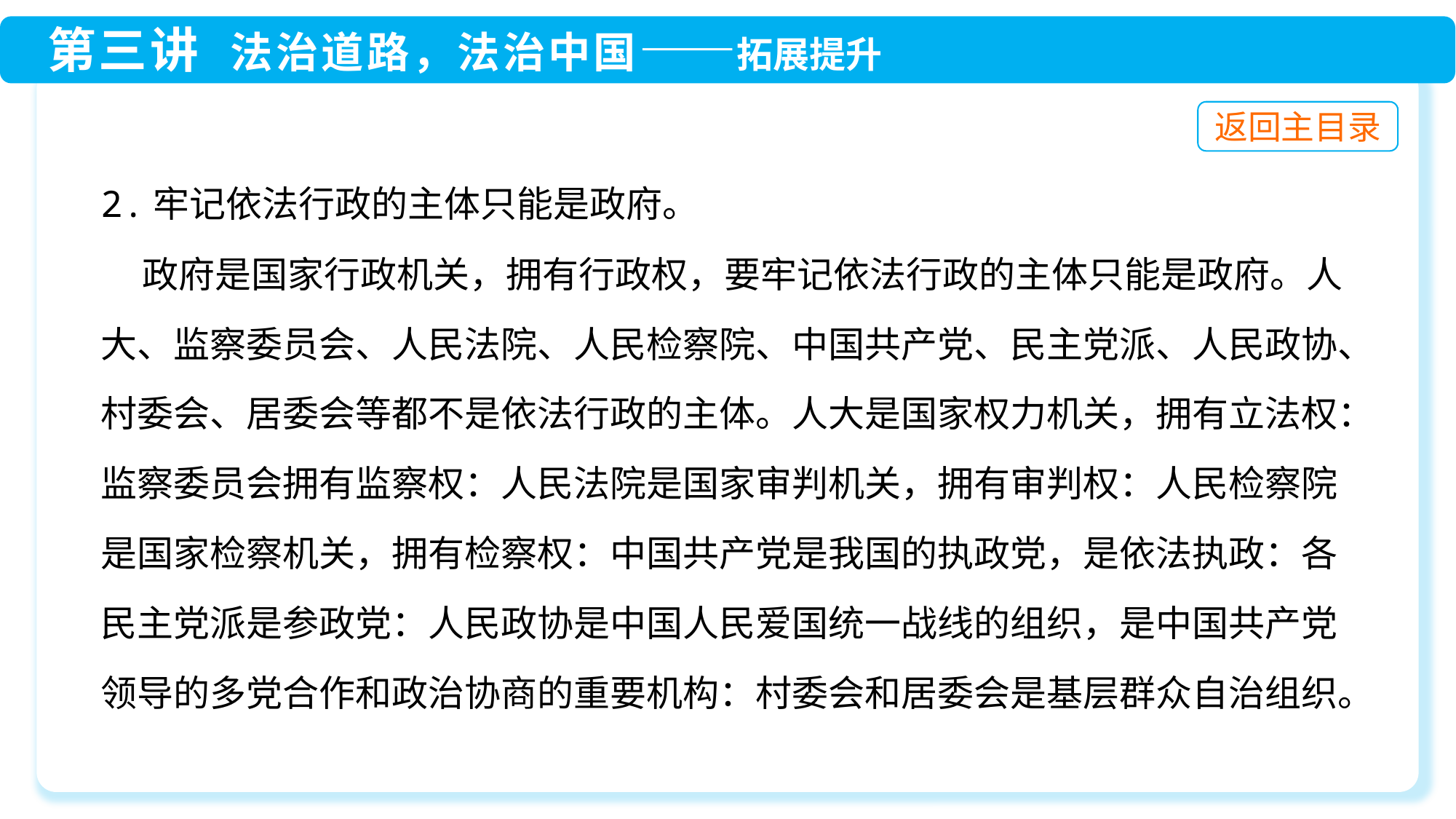

2.牢记依法行政的主体只能是政府。
    政府是国家行政机关，拥有行政权，要牢记依法行政的主体只能是政府。人大、监察委员会、人民法院、人民检察院、中国共产党、民主党派、人民政协、村委会、居委会等都不是依法行政的主体。人大是国家权力机关，拥有立法权：监察委员会拥有监察权：人民法院是国家审判机关，拥有审判权：人民检察院是国家检察机关，拥有检察权：中国共产党是我国的执政党，是依法执政：各民主党派是参政党：人民政协是中国人民爱国统一战线的组织，是中国共产党领导的多党合作和政治协商的重要机构：村委会和居委会是基层群众自治组织。